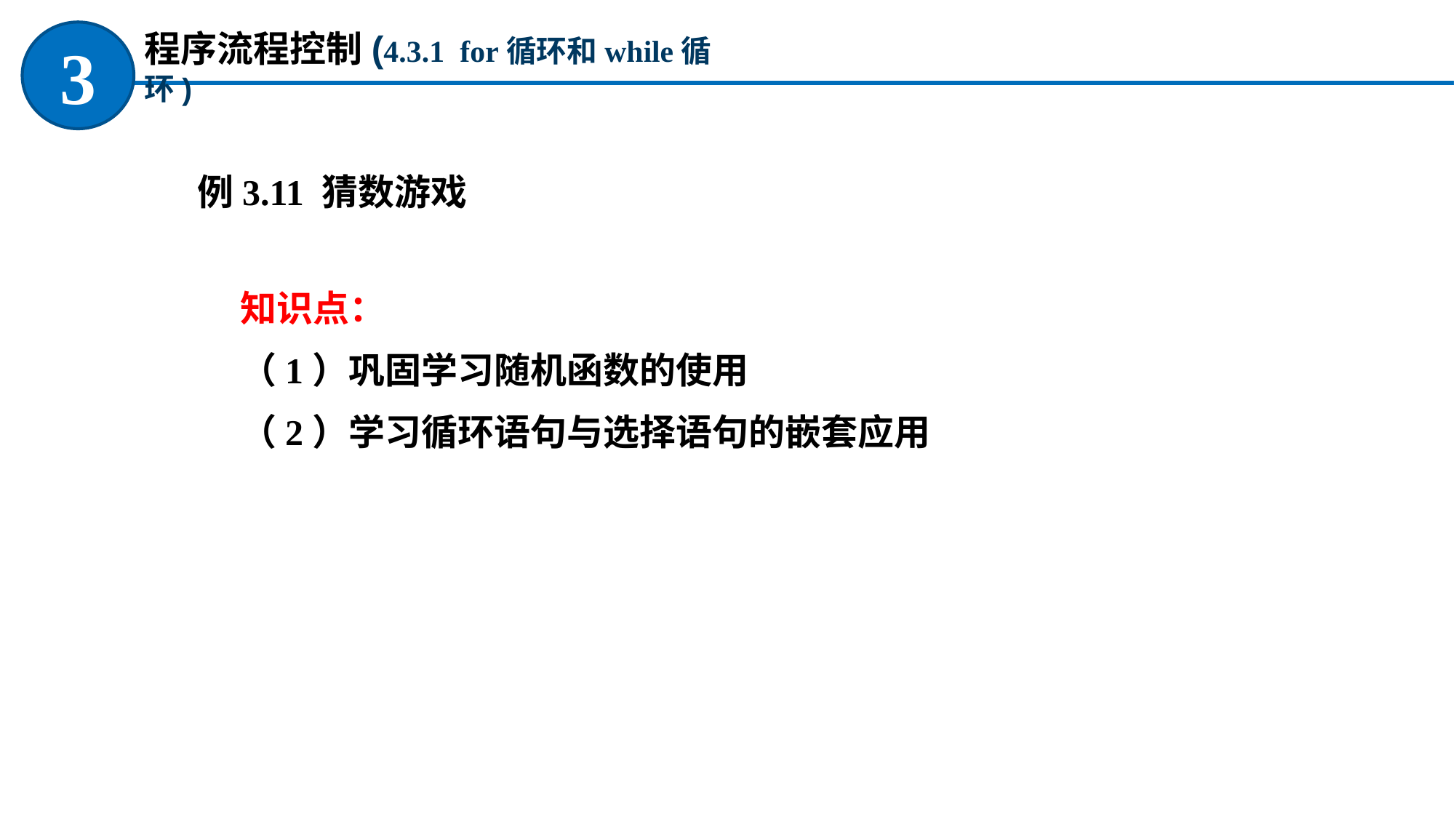

程序流程控制(4.3.1  for循环和while循环)
3
例3.11 猜数游戏
知识点：
（1）巩固学习随机函数的使用
（2）学习循环语句与选择语句的嵌套应用